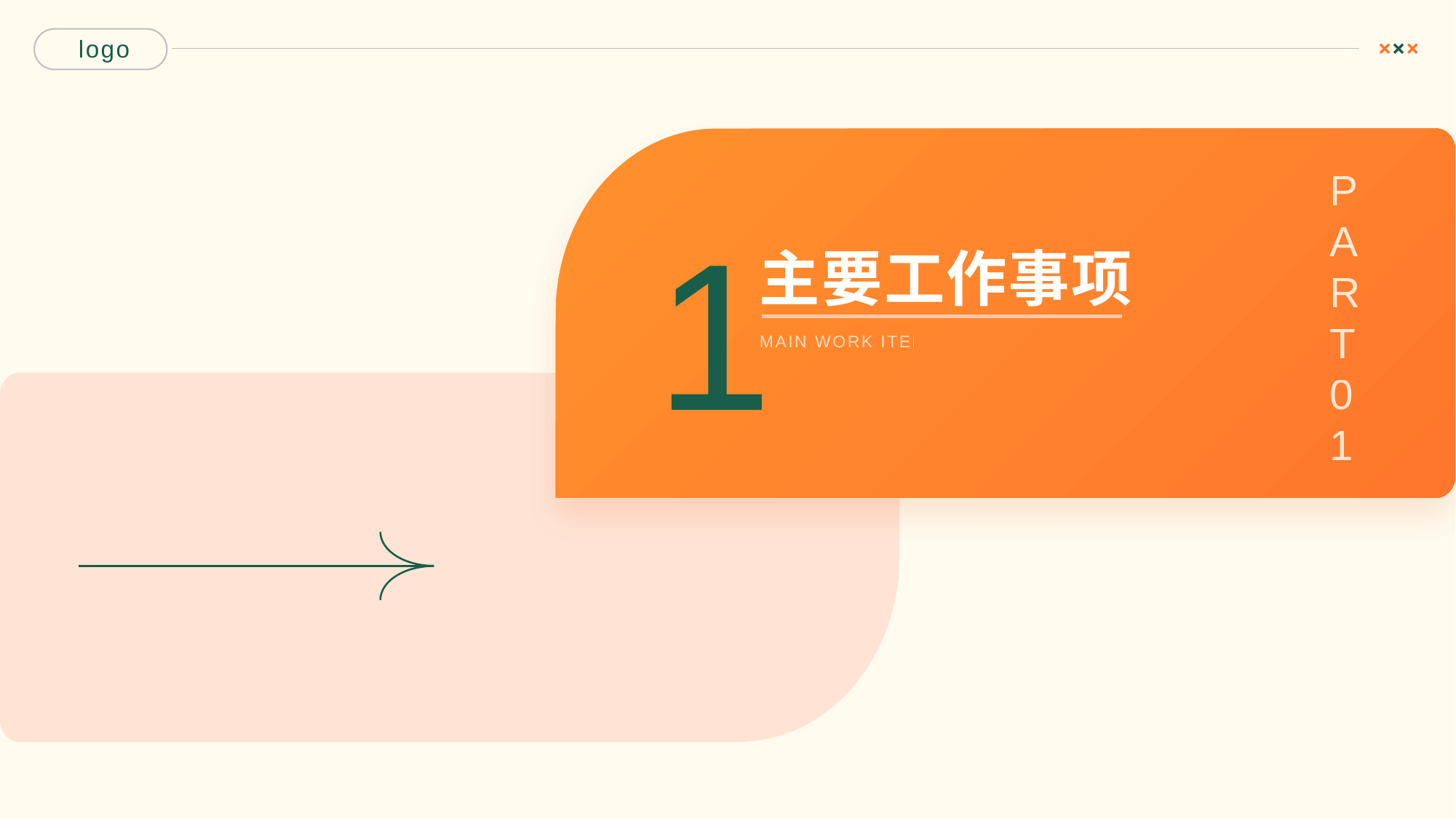

PART 01
1
主要工作事项

MAIN WORK ITEMS